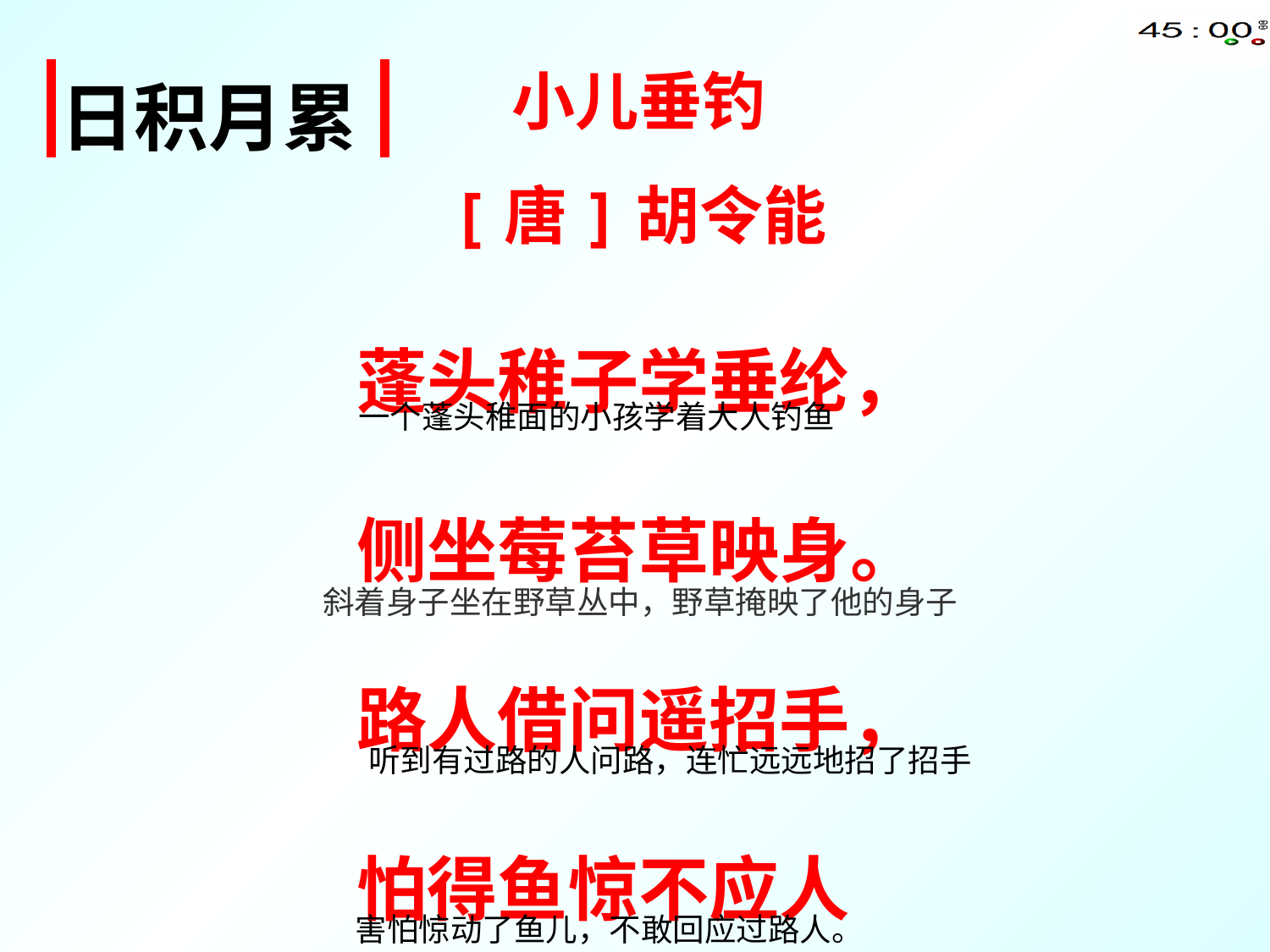

小儿垂钓
[唐]胡令能
蓬头稚子学垂纶，
侧坐莓苔草映身。
路人借问遥招手，
怕得鱼惊不应人
| 日积月累 |
| --- |
一个蓬头稚面的小孩学着大人钓鱼
斜着身子坐在野草丛中，野草掩映了他的身子
听到有过路的人问路，连忙远远地招了招手
害怕惊动了鱼儿，不敢回应过路人。